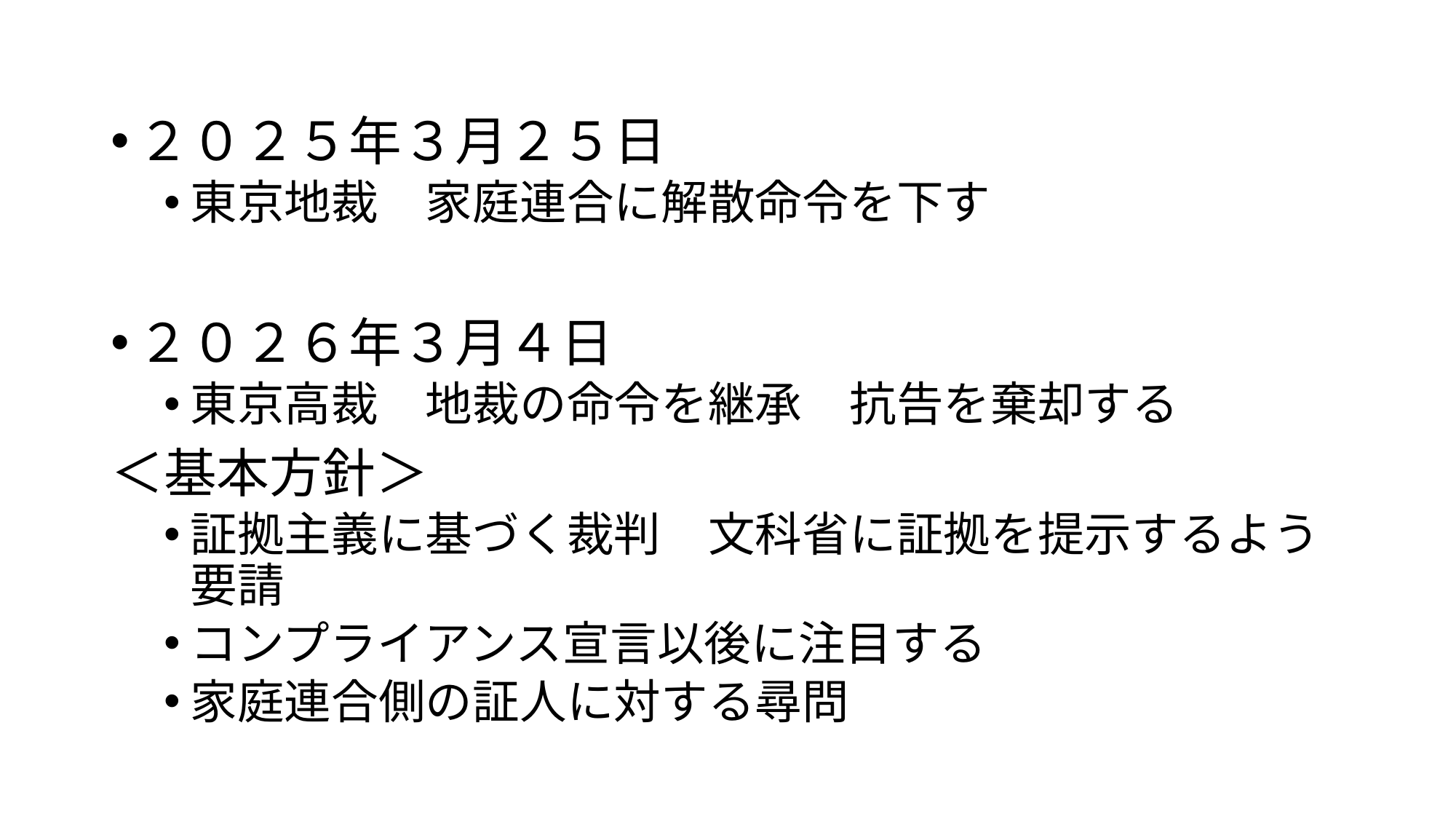

２０２５年３月２５日
東京地裁　家庭連合に解散命令を下す

２０２６年３月４日
東京高裁　地裁の命令を継承　抗告を棄却する
＜基本方針＞
証拠主義に基づく裁判　文科省に証拠を提示するよう要請
コンプライアンス宣言以後に注目する
家庭連合側の証人に対する尋問